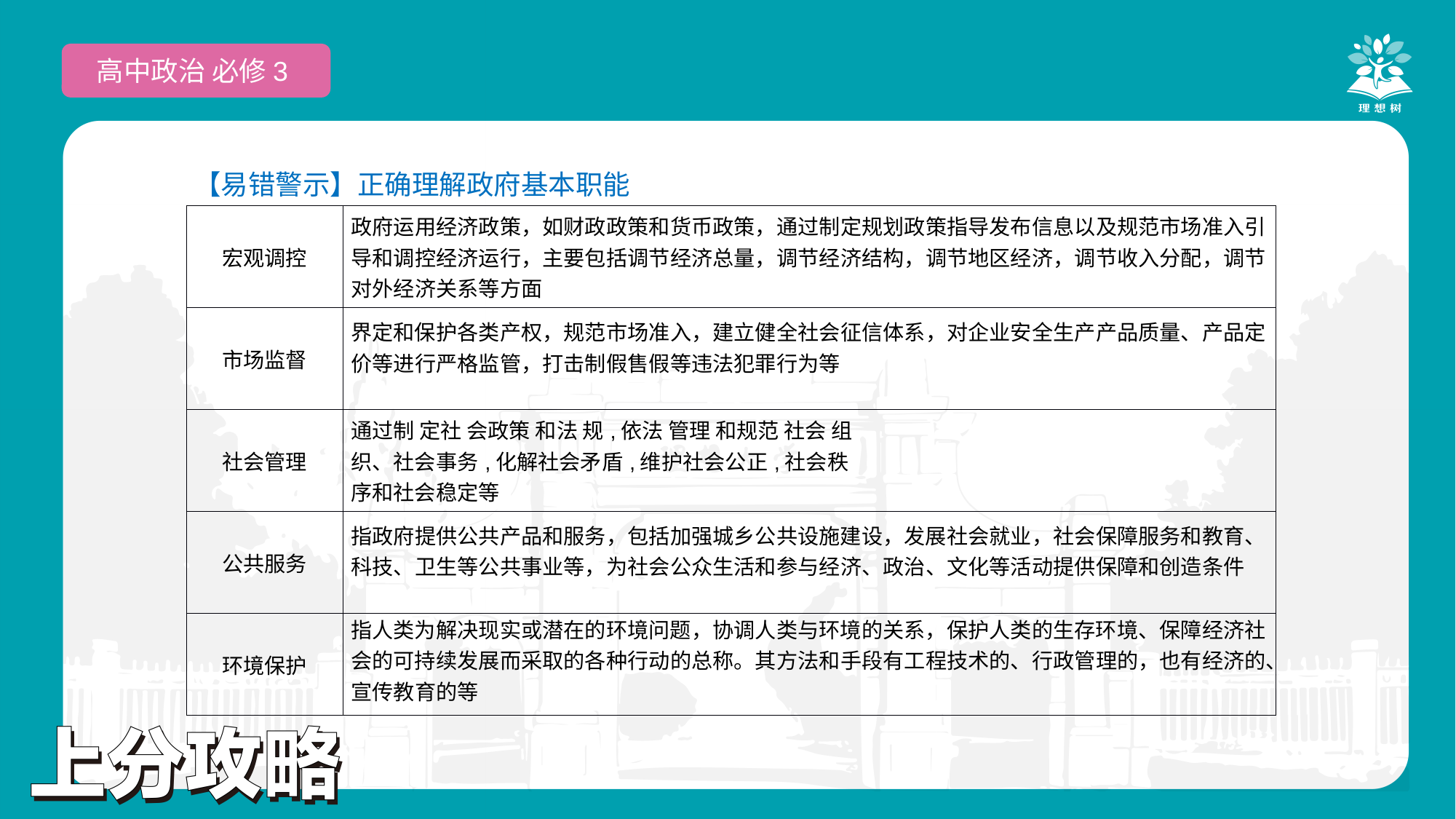

高中政治 必修3
【易错警示】正确理解政府基本职能
| 宏观调控 | 政府运用经济政策，如财政政策和货币政策，通过制定规划政策指导发布信息以及规范市场准入引导和调控经济运行，主要包括调节经济总量，调节经济结构，调节地区经济，调节收入分配，调节对外经济关系等方面 |
| --- | --- |
| 市场监督 | 界定和保护各类产权，规范市场准入，建立健全社会征信体系，对企业安全生产产品质量、产品定价等进行严格监管，打击制假售假等违法犯罪行为等 |
| 社会管理 | 通过制 定社 会政策 和法 规,依法 管理 和规范 社会 组 织、社会事务,化解社会矛盾,维护社会公正,社会秩 序和社会稳定等 |
| 公共服务 | 指政府提供公共产品和服务，包括加强城乡公共设施建设，发展社会就业，社会保障服务和教育、科技、卫生等公共事业等，为社会公众生活和参与经济、政治、文化等活动提供保障和创造条件 |
| 环境保护 | 指人类为解决现实或潜在的环境问题，协调人类与环境的关系，保护人类的生存环境、保障经济社会的可持续发展而采取的各种行动的总称。其方法和手段有工程技术的、行政管理的，也有经济的、宣传教育的等 |